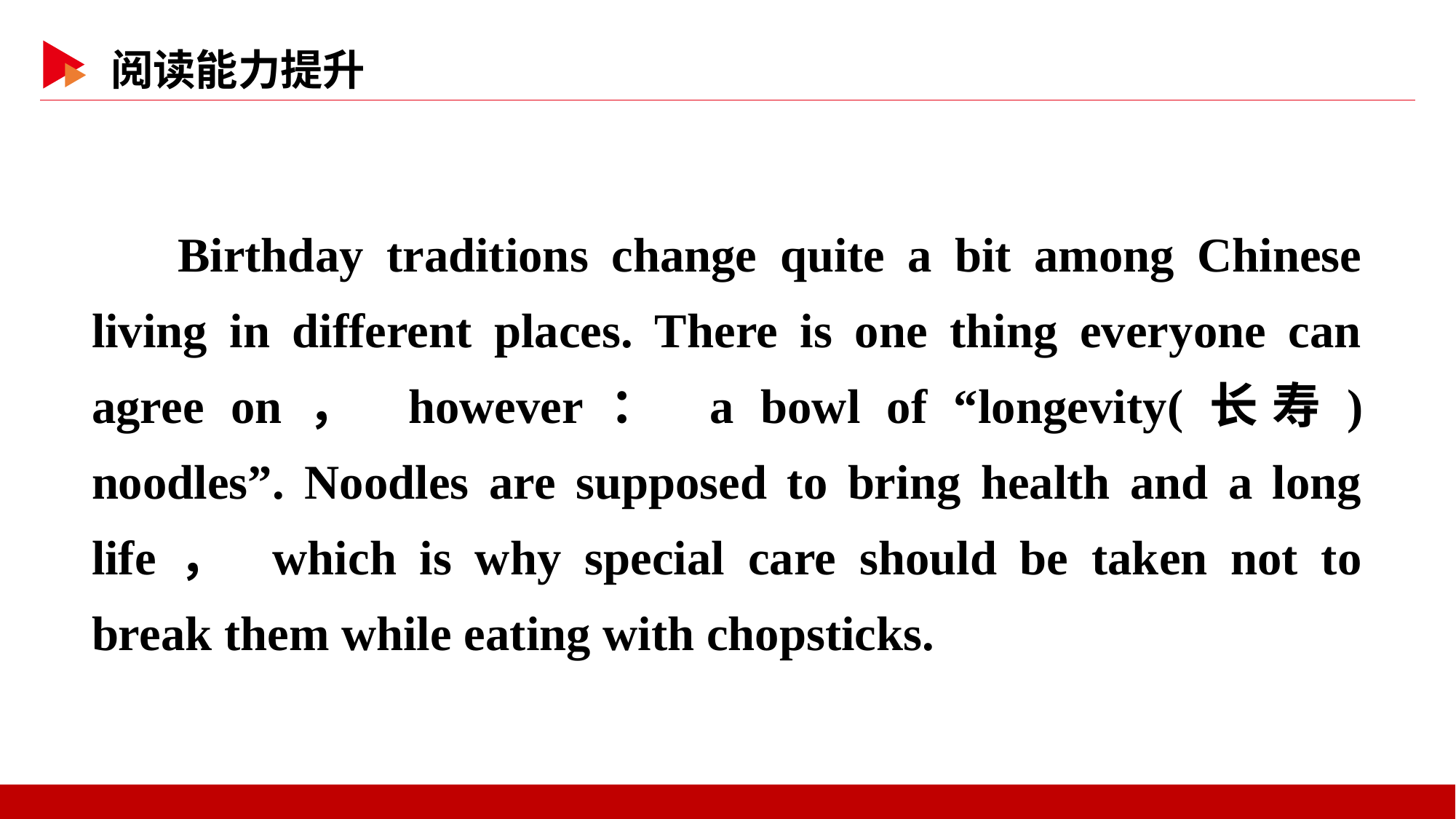

Birthday traditions change quite a bit among Chinese living in different places. There is one thing everyone can agree on， however： a bowl of “longevity(长寿) noodles”. Noodles are supposed to bring health and a long life， which is why special care should be taken not to break them while eating with chopsticks.